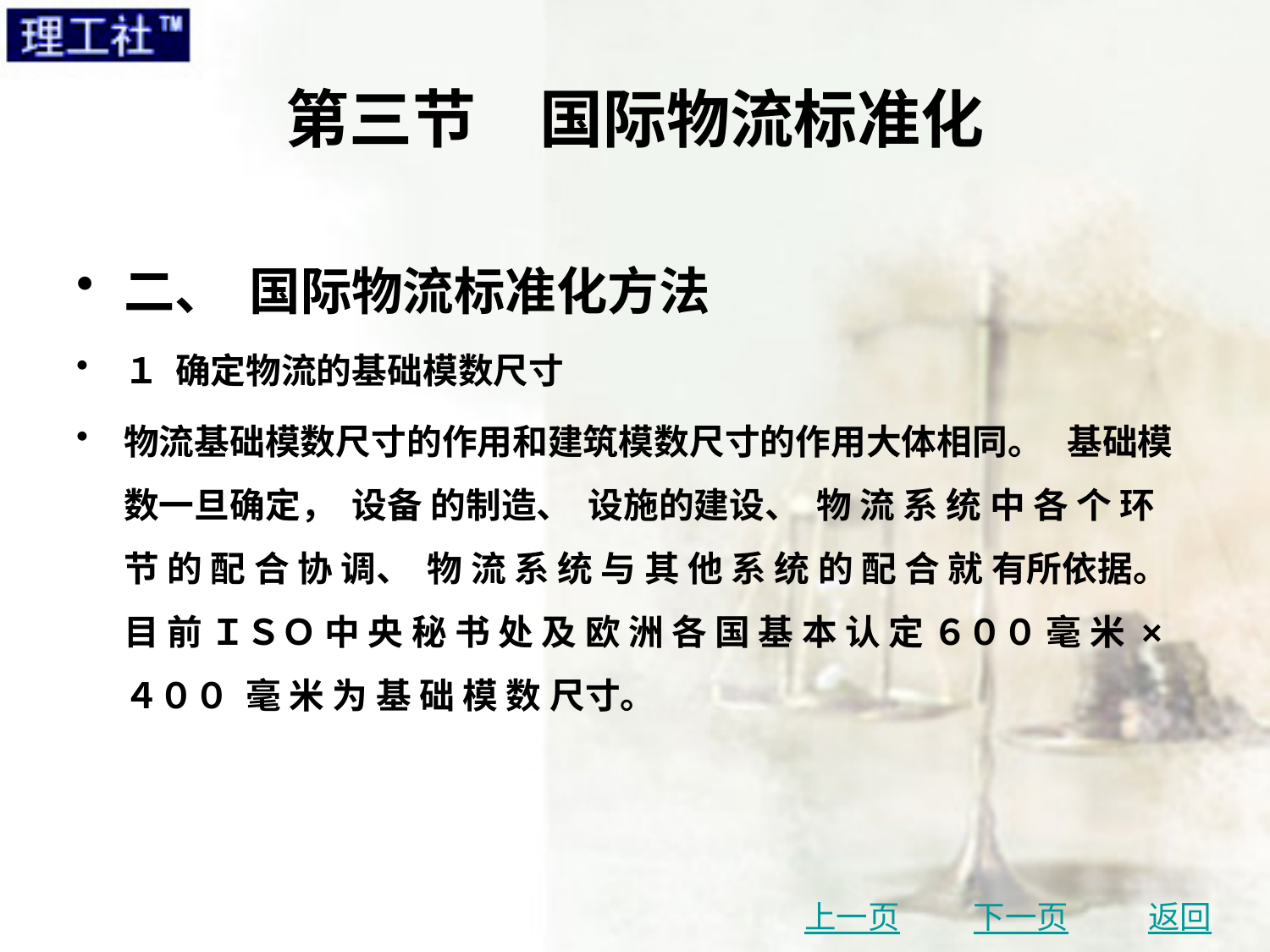

# 第三节　国际物流标准化
二、  国际物流标准化方法
１  确定物流的基础模数尺寸
物流基础模数尺寸的作用和建筑模数尺寸的作用大体相同。   基础模数一旦确定，  设备 的制造、  设施的建设、  物 流 系 统 中 各 个 环 节 的 配 合 协 调、  物 流 系 统 与 其 他 系 统 的 配 合 就 有所依据。  目 前 ＩＳＯ 中 央 秘 书 处 及 欧 洲 各 国 基 本 认 定 ６００ 毫 米 × ４００  毫 米 为 基 础 模 数 尺寸。

上一页
下一页
返回